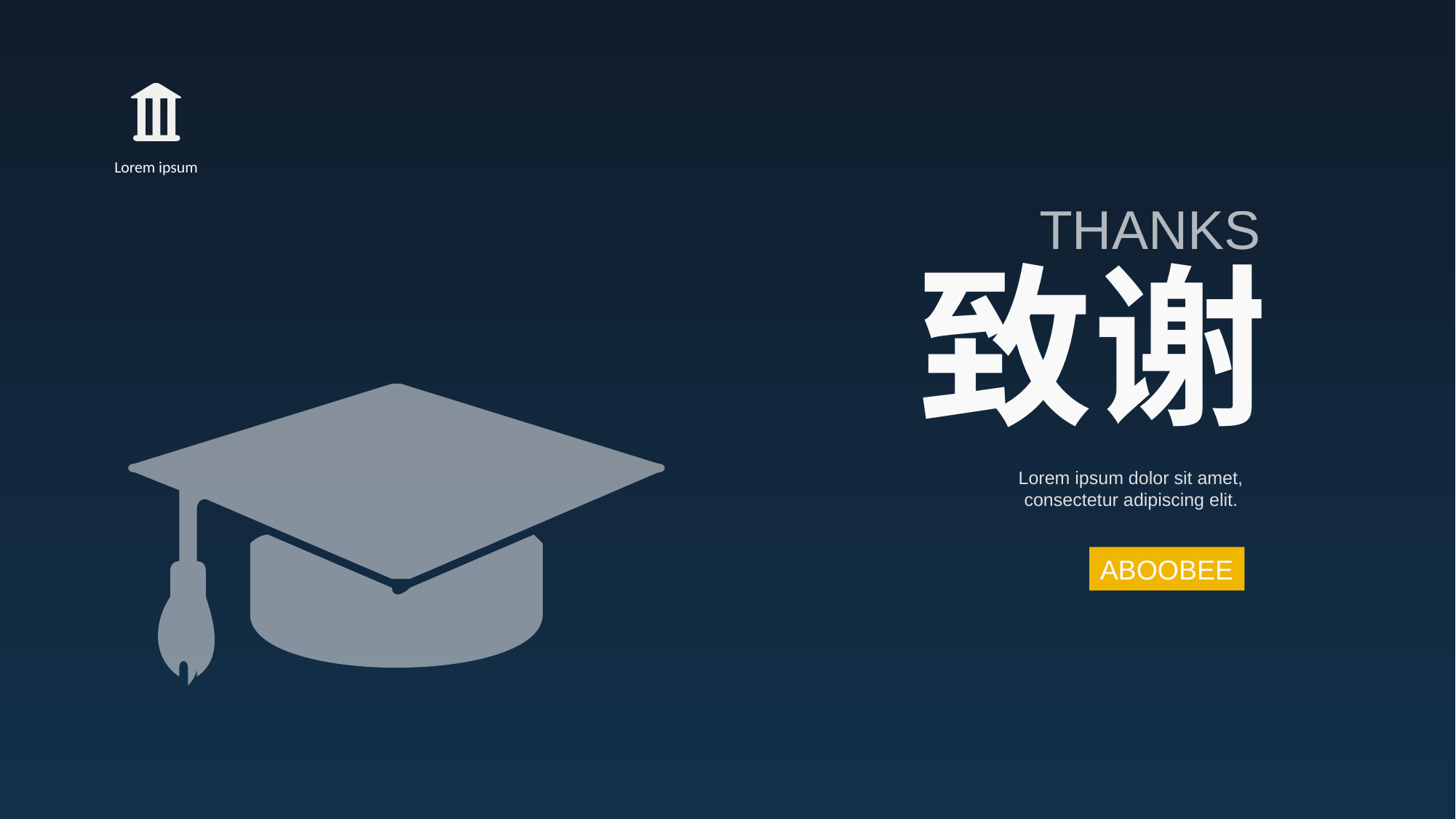

THANKS

Lorem ipsum
致谢

Lorem ipsum dolor sit amet, consectetur adipiscing elit.
ABOOBEE